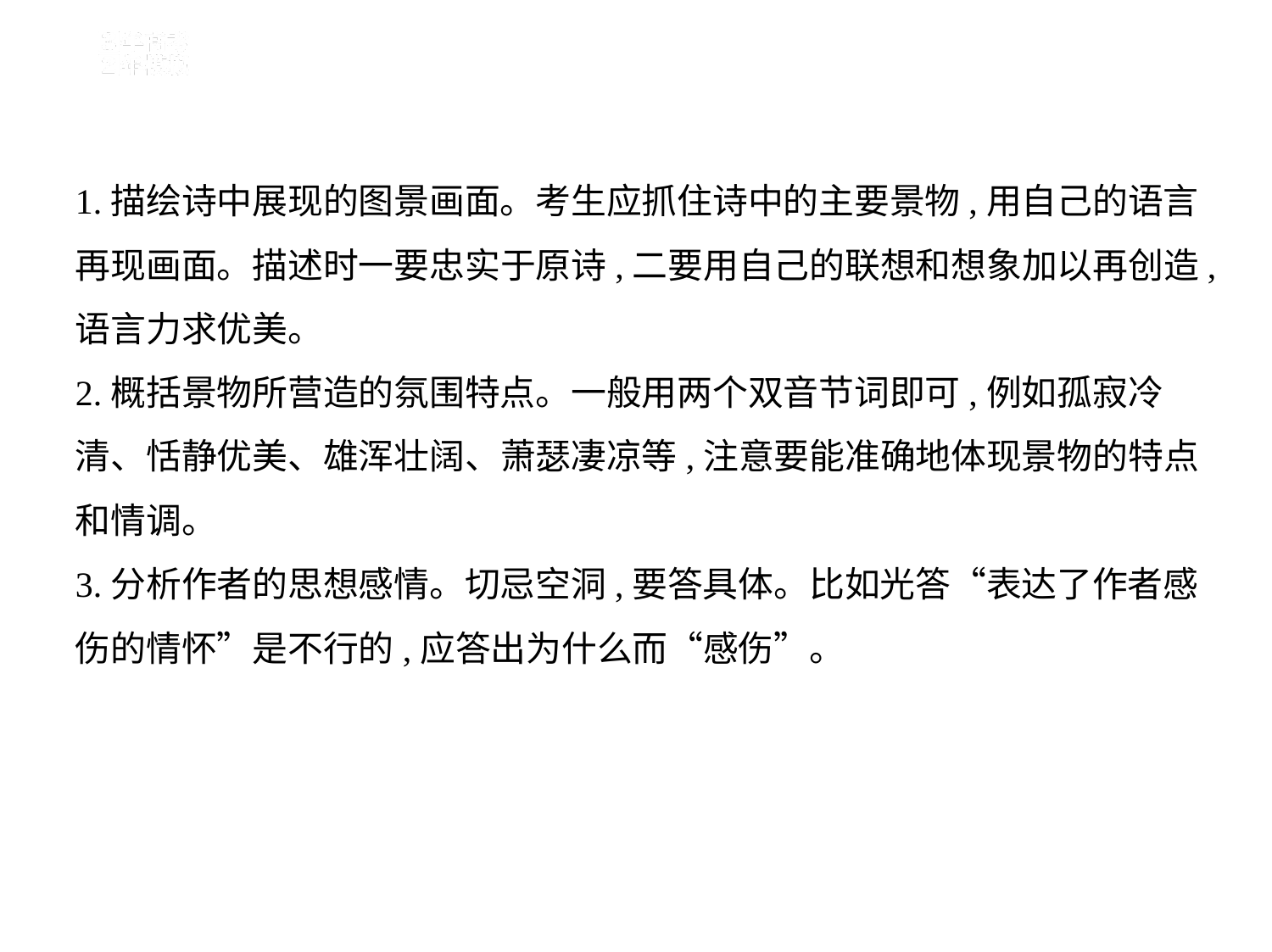

1.描绘诗中展现的图景画面。考生应抓住诗中的主要景物,用自己的语言
再现画面。描述时一要忠实于原诗,二要用自己的联想和想象加以再创造,
语言力求优美。
2.概括景物所营造的氛围特点。一般用两个双音节词即可,例如孤寂冷
清、恬静优美、雄浑壮阔、萧瑟凄凉等,注意要能准确地体现景物的特点
和情调。
3.分析作者的思想感情。切忌空洞,要答具体。比如光答“表达了作者感
伤的情怀”是不行的,应答出为什么而“感伤”。